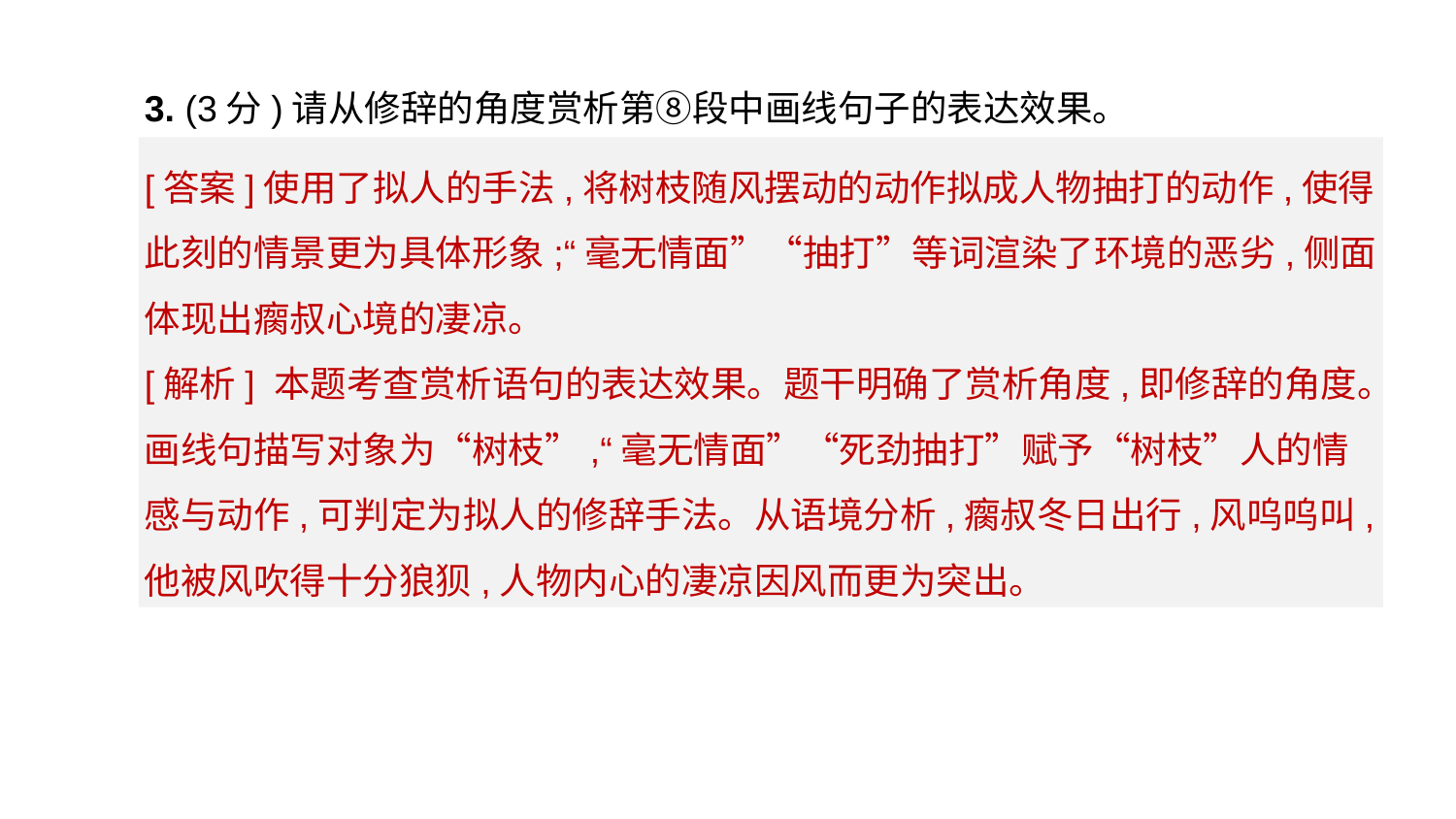

3. (3分)请从修辞的角度赏析第⑧段中画线句子的表达效果。
[答案]使用了拟人的手法,将树枝随风摆动的动作拟成人物抽打的动作,使得此刻的情景更为具体形象;“毫无情面”“抽打”等词渲染了环境的恶劣,侧面体现出瘸叔心境的凄凉。
[解析] 本题考查赏析语句的表达效果。题干明确了赏析角度,即修辞的角度。画线句描写对象为“树枝”,“毫无情面”“死劲抽打”赋予“树枝”人的情感与动作,可判定为拟人的修辞手法。从语境分析,瘸叔冬日出行,风呜呜叫,他被风吹得十分狼狈,人物内心的凄凉因风而更为突出。